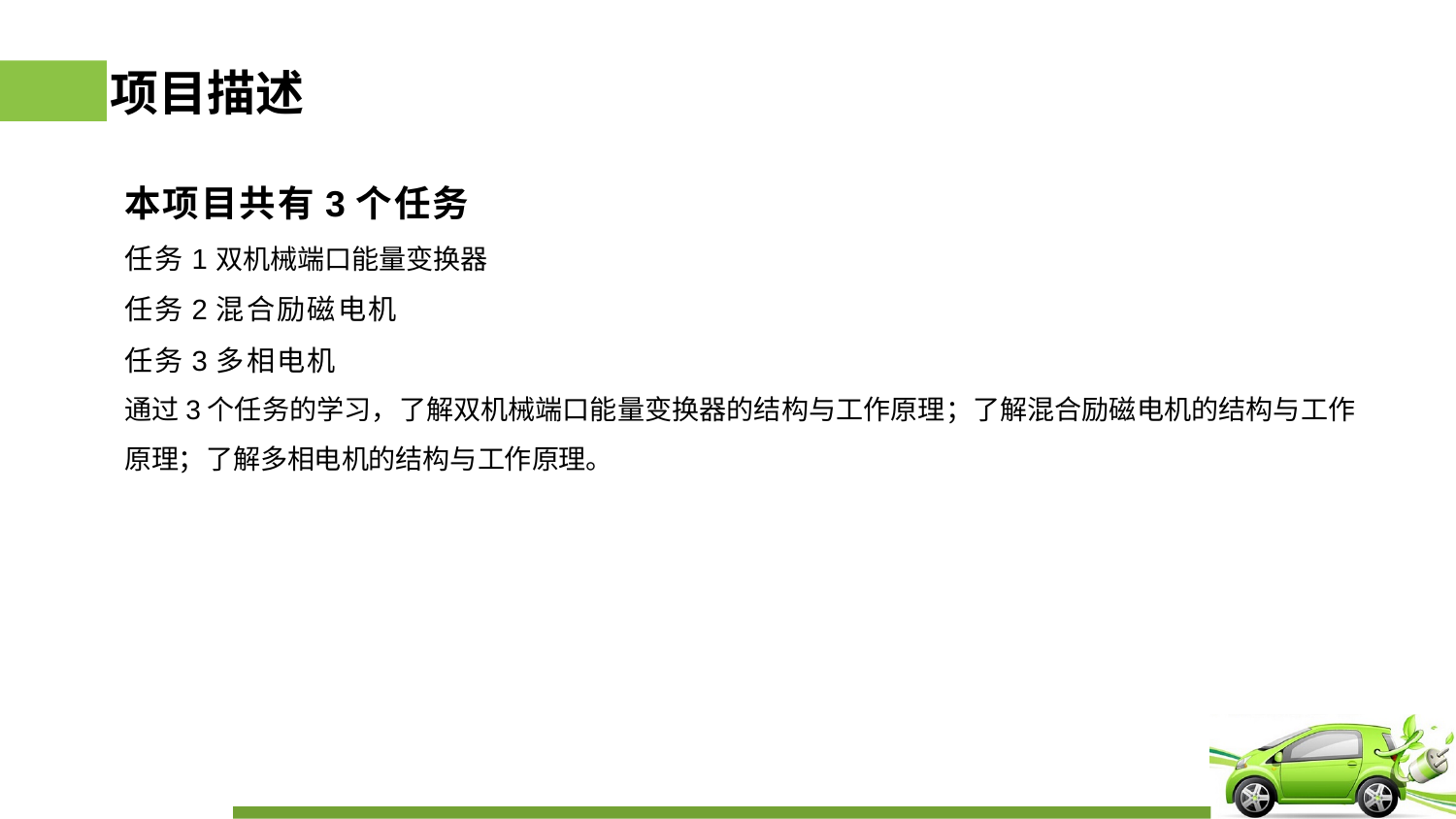

# 项目描述
本项目共有3个任务
任务1双机械端口能量变换器
任务2混合励磁电机
任务3多相电机
通过3个任务的学习，了解双机械端口能量变换器的结构与工作原理；了解混合励磁电机的结构与工作原理；了解多相电机的结构与工作原理。